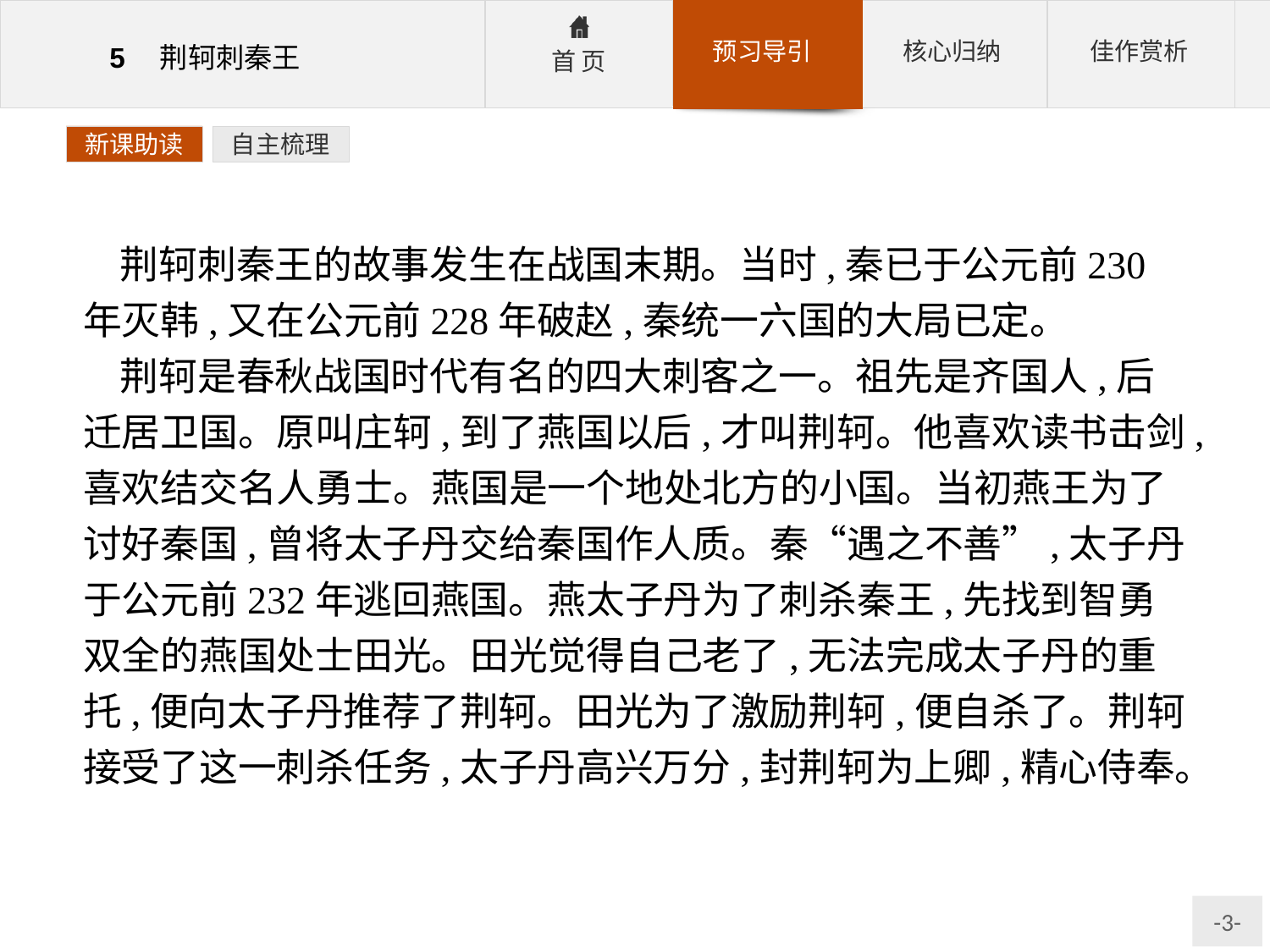

新课助读
自主梳理
荆轲刺秦王的故事发生在战国末期。当时,秦已于公元前230年灭韩,又在公元前228年破赵,秦统一六国的大局已定。
荆轲是春秋战国时代有名的四大刺客之一。祖先是齐国人,后迁居卫国。原叫庄轲,到了燕国以后,才叫荆轲。他喜欢读书击剑,喜欢结交名人勇士。燕国是一个地处北方的小国。当初燕王为了讨好秦国,曾将太子丹交给秦国作人质。秦“遇之不善”,太子丹于公元前232年逃回燕国。燕太子丹为了刺杀秦王,先找到智勇双全的燕国处士田光。田光觉得自己老了,无法完成太子丹的重托,便向太子丹推荐了荆轲。田光为了激励荆轲,便自杀了。荆轲接受了这一刺杀任务,太子丹高兴万分,封荆轲为上卿,精心侍奉。